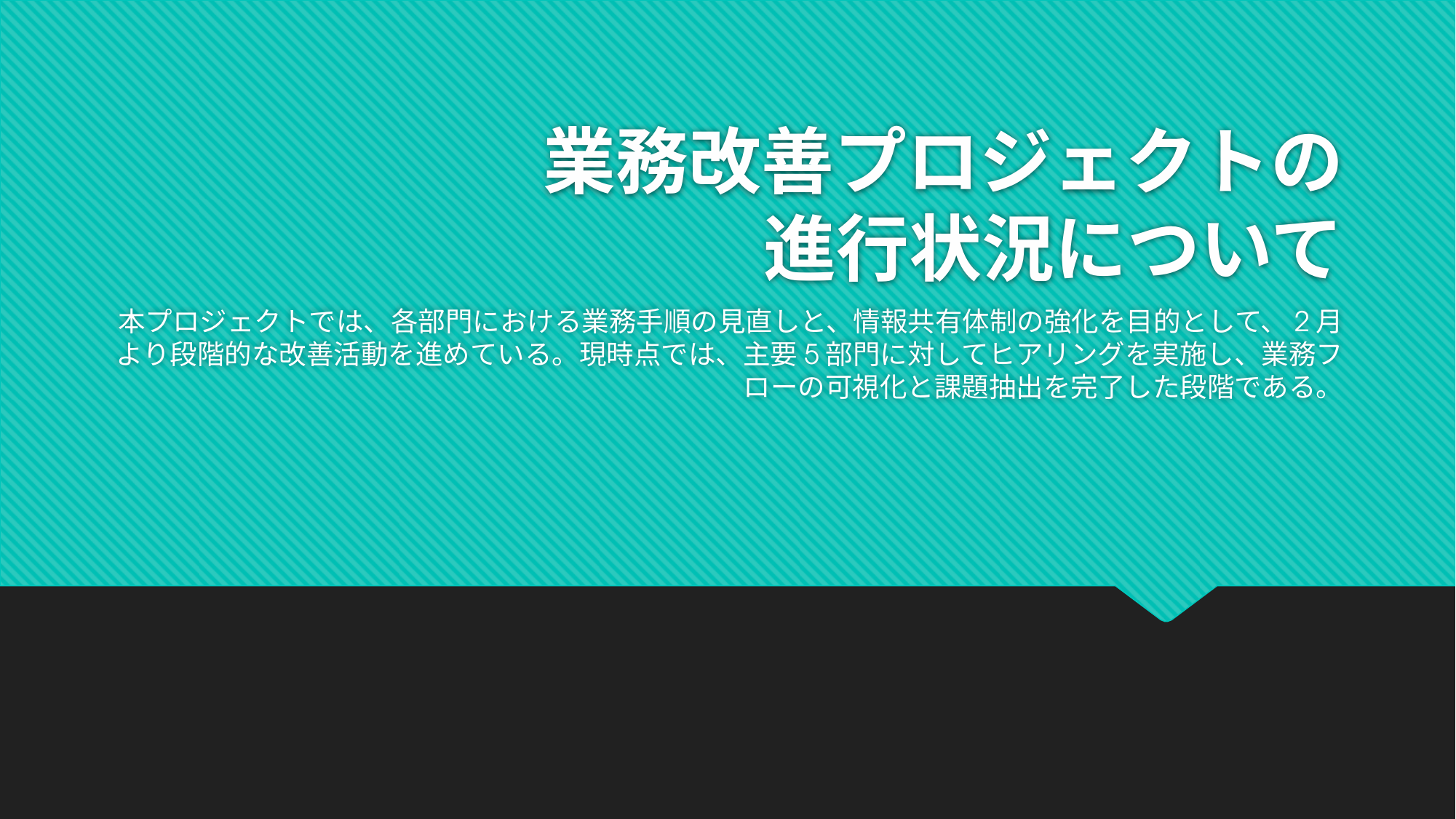

# 業務改善プロジェクトの 進行状況について
本プロジェクトでは、各部門における業務手順の見直しと、情報共有体制の強化を目的として、2月より段階的な改善活動を進めている。現時点では、主要5部門に対してヒアリングを実施し、業務フローの可視化と課題抽出を完了した段階である。